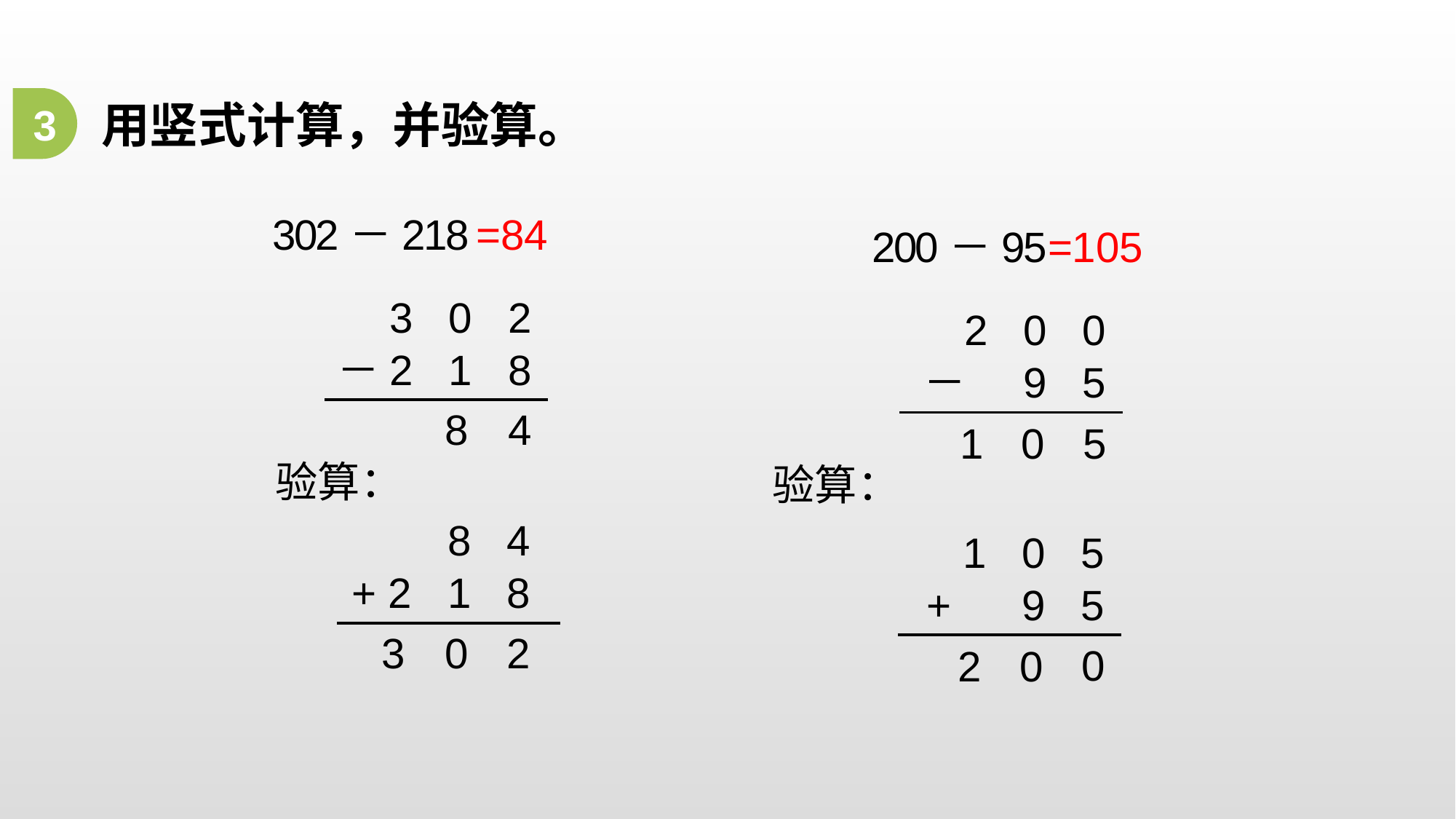

3
用竖式计算，并验算。
302－218
=84
200－95
=105
3   0   2
2   0   0
－2   1   8
－     9   5
8
4
5
1
0
验算：
验算：
   8   4
1   0   5
+ 2   1   8
+      9   5
3
0
2
0
2
0